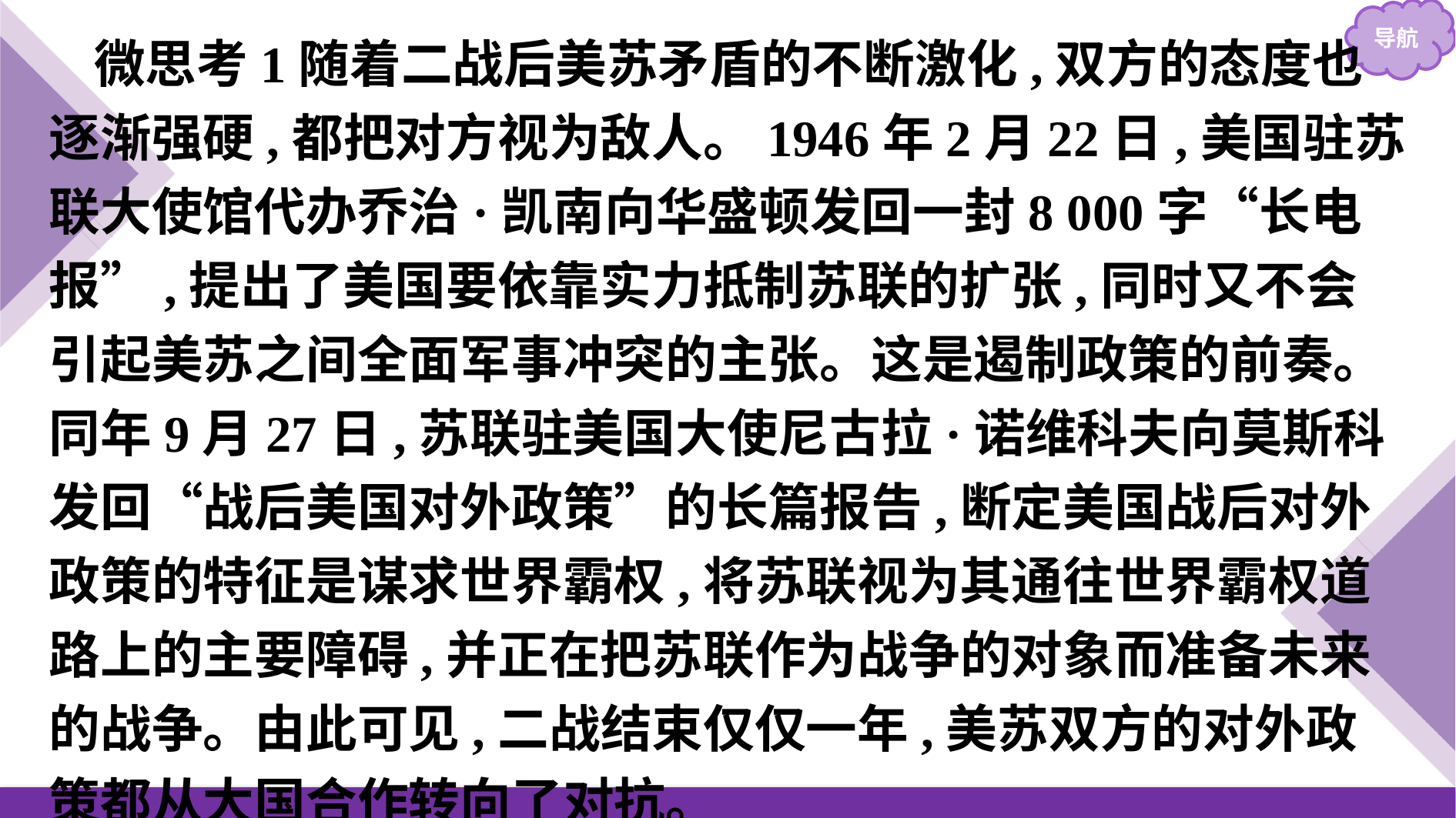

微思考1随着二战后美苏矛盾的不断激化,双方的态度也逐渐强硬,都把对方视为敌人。1946年2月22日,美国驻苏联大使馆代办乔治·凯南向华盛顿发回一封8 000字“长电报”,提出了美国要依靠实力抵制苏联的扩张,同时又不会引起美苏之间全面军事冲突的主张。这是遏制政策的前奏。同年9月27日,苏联驻美国大使尼古拉·诺维科夫向莫斯科发回“战后美国对外政策”的长篇报告,断定美国战后对外政策的特征是谋求世界霸权,将苏联视为其通往世界霸权道路上的主要障碍,并正在把苏联作为战争的对象而准备未来的战争。由此可见,二战结束仅仅一年,美苏双方的对外政策都从大国合作转向了对抗。